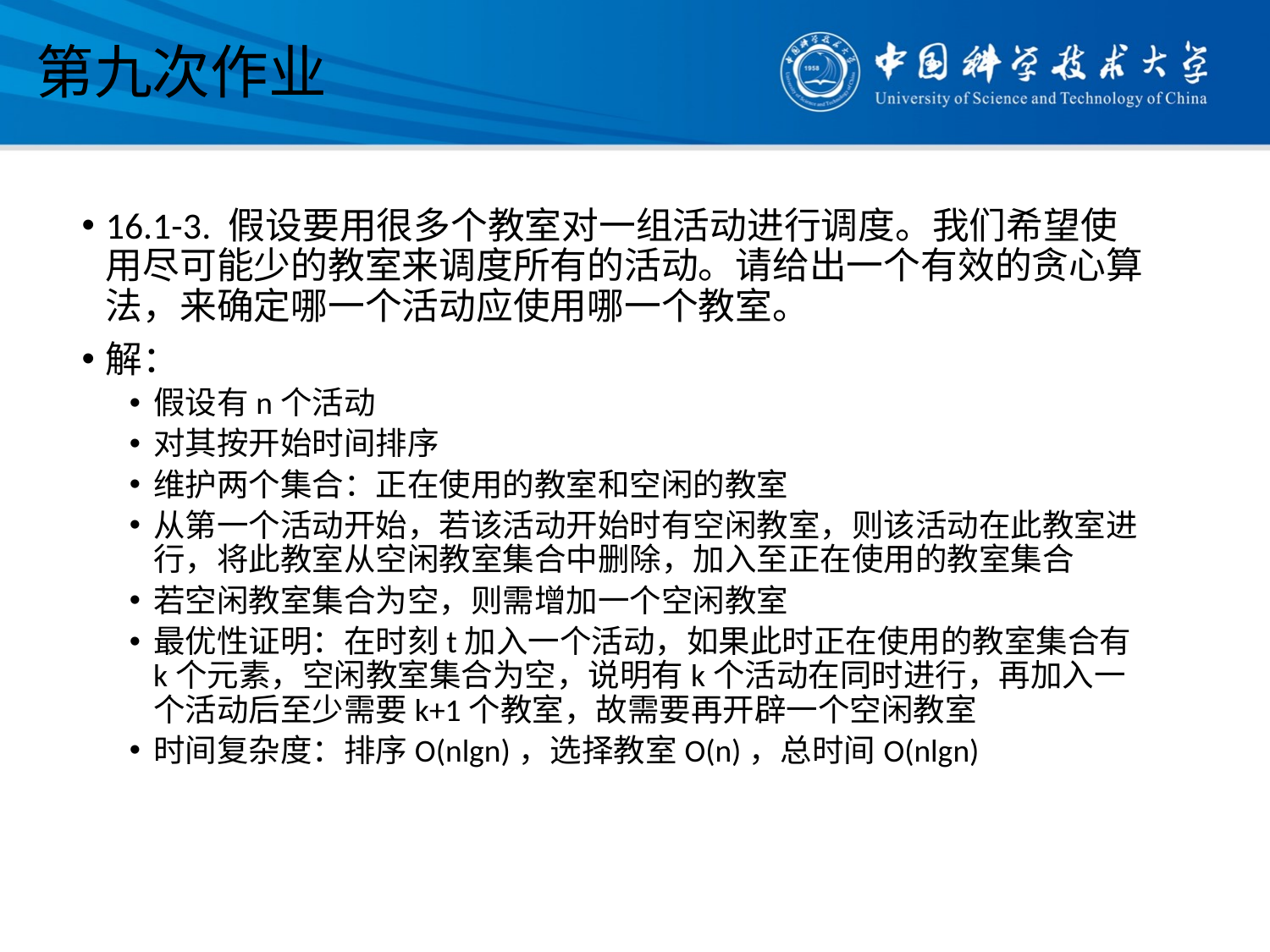

# 第九次作业
16.1-3. 假设要用很多个教室对一组活动进行调度。我们希望使用尽可能少的教室来调度所有的活动。请给出一个有效的贪心算法，来确定哪一个活动应使用哪一个教室。
解：
假设有n个活动
对其按开始时间排序
维护两个集合：正在使用的教室和空闲的教室
从第一个活动开始，若该活动开始时有空闲教室，则该活动在此教室进行，将此教室从空闲教室集合中删除，加入至正在使用的教室集合
若空闲教室集合为空，则需增加一个空闲教室
最优性证明：在时刻t加入一个活动，如果此时正在使用的教室集合有k个元素，空闲教室集合为空，说明有k个活动在同时进行，再加入一个活动后至少需要k+1个教室，故需要再开辟一个空闲教室
时间复杂度：排序O(nlgn)，选择教室O(n)，总时间O(nlgn)